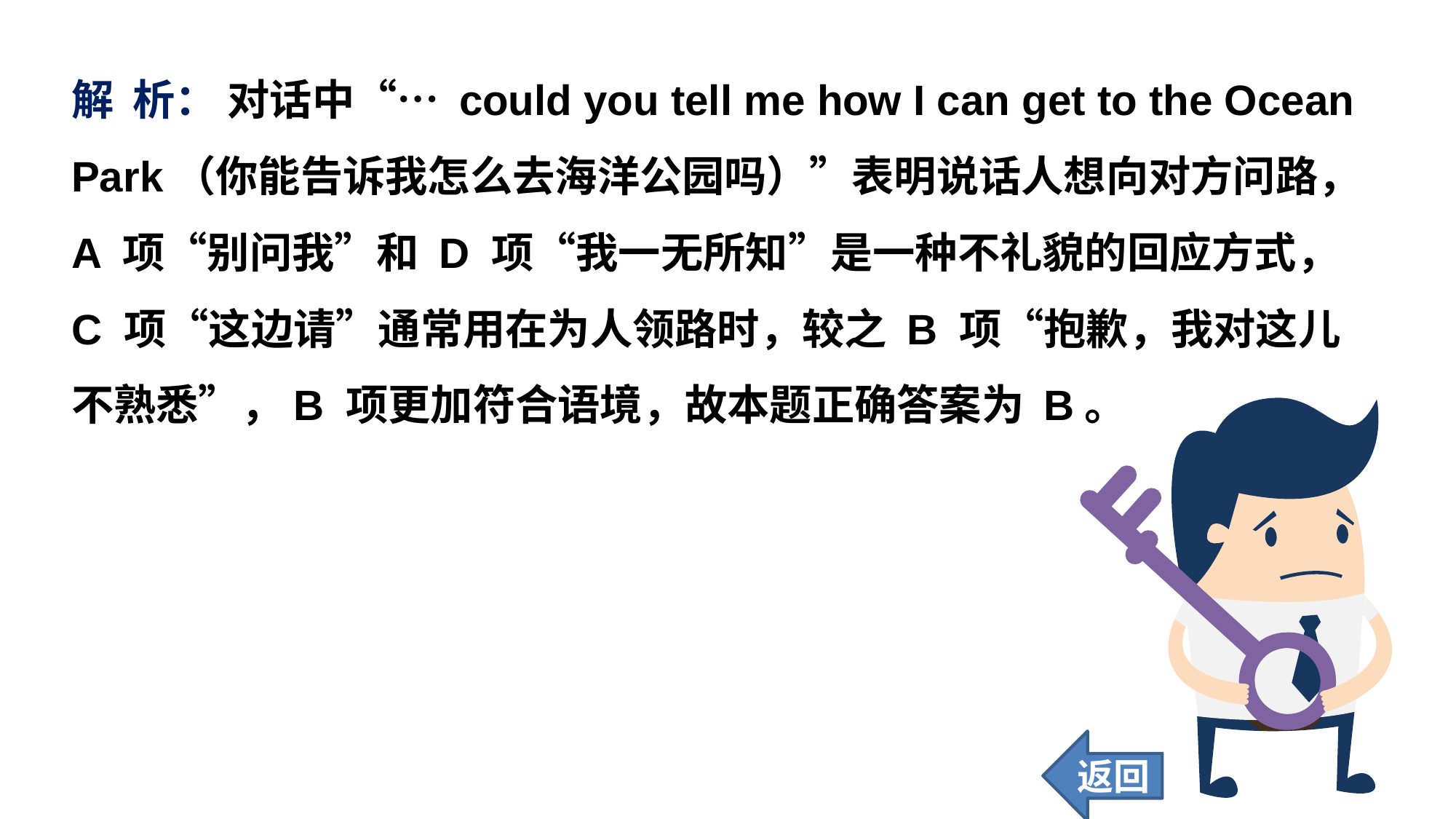

解  析： 对话中“… could you tell me how I can get to the Ocean Park（你能告诉我怎么去海洋公园吗）”表明说话人想向对方问路，A 项“别问我”和 D 项“我一无所知”是一种不礼貌的回应方式，C 项“这边请”通常用在为人领路时，较之 B 项“抱歉，我对这儿不熟悉”，B 项更加符合语境，故本题正确答案为 B。

返回
128